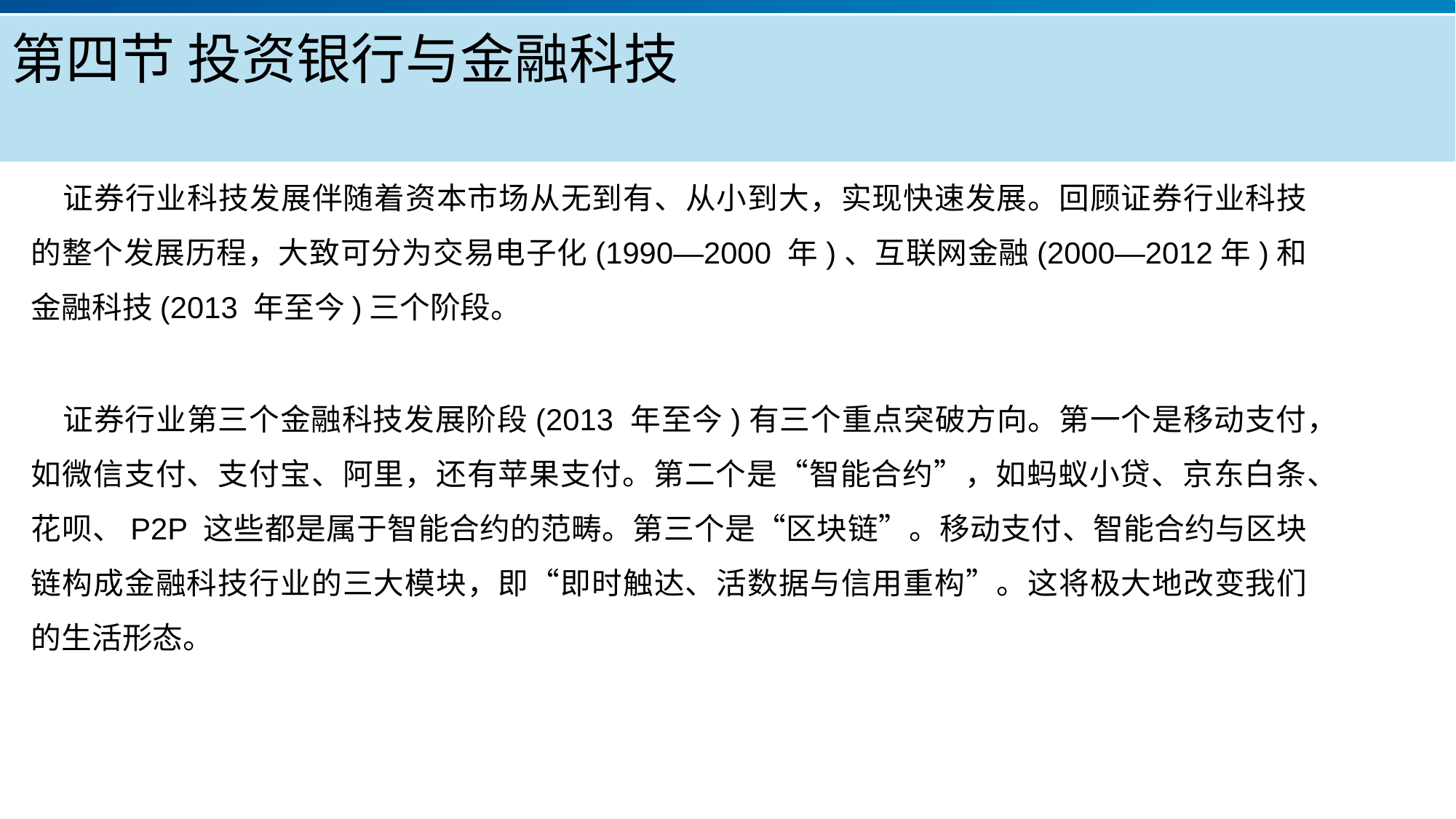

# 第四节投资银行与金融科技
证券行业科技发展伴随着资本市场从无到有、从小到大，实现快速发展。回顾证券行业科技的整个发展历程，大致可分为交易电子化(1990—2000 年)、互联网金融(2000—2012年)和金融科技(2013 年至今)三个阶段。

证券行业第三个金融科技发展阶段(2013 年至今)有三个重点突破方向。第一个是移动支付，如微信支付、支付宝、阿里，还有苹果支付。第二个是“智能合约”，如蚂蚁小贷、京东白条、花呗、P2P 这些都是属于智能合约的范畴。第三个是“区块链”。移动支付、智能合约与区块链构成金融科技行业的三大模块，即“即时触达、活数据与信用重构”。这将极大地改变我们的生活形态。